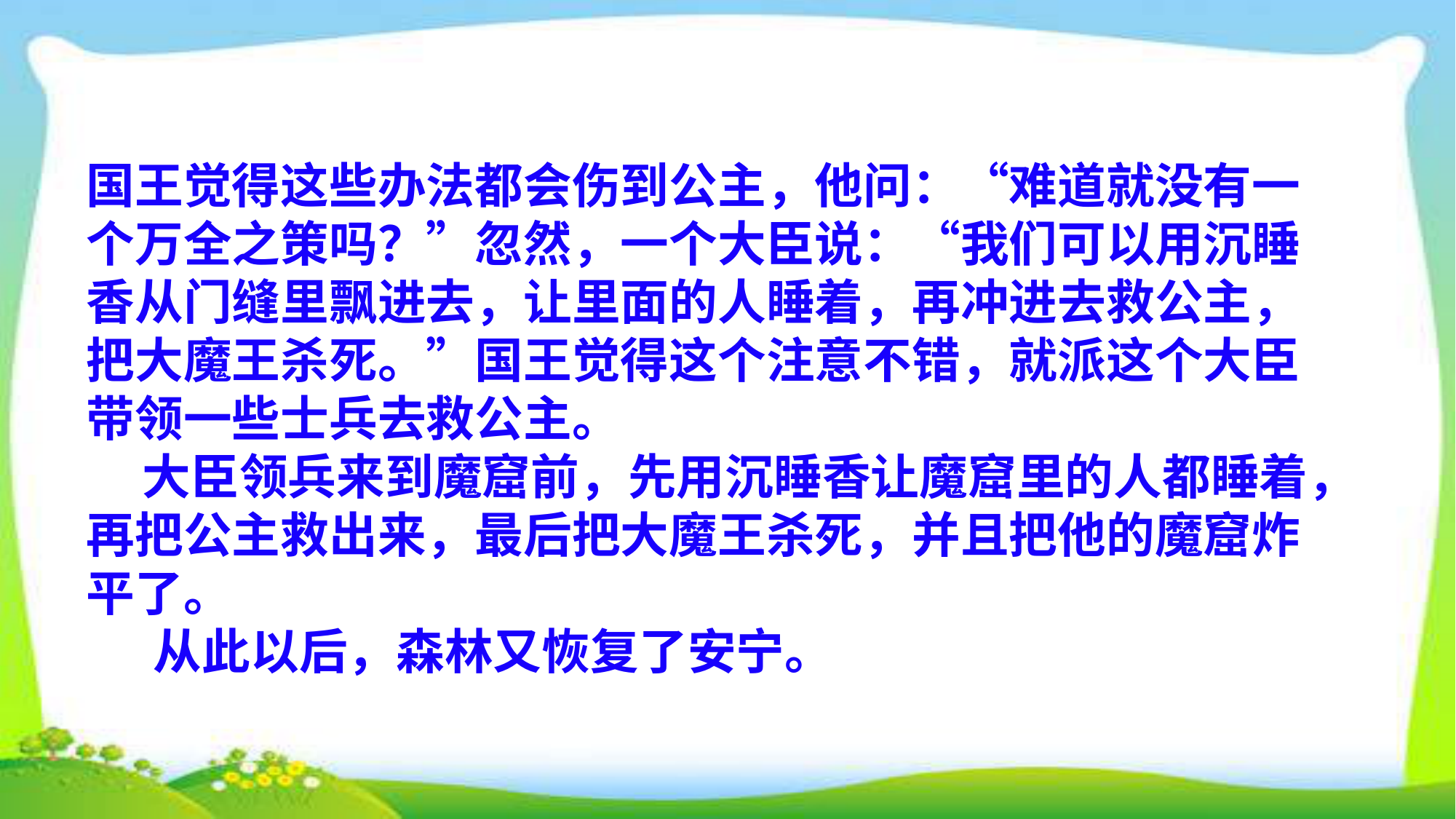

国王觉得这些办法都会伤到公主，他问：“难道就没有一个万全之策吗？”忽然，一个大臣说：“我们可以用沉睡香从门缝里飘进去，让里面的人睡着，再冲进去救公主，把大魔王杀死。”国王觉得这个注意不错，就派这个大臣带领一些士兵去救公主。
    大臣领兵来到魔窟前，先用沉睡香让魔窟里的人都睡着，再把公主救出来，最后把大魔王杀死，并且把他的魔窟炸平了。
     从此以后，森林又恢复了安宁。